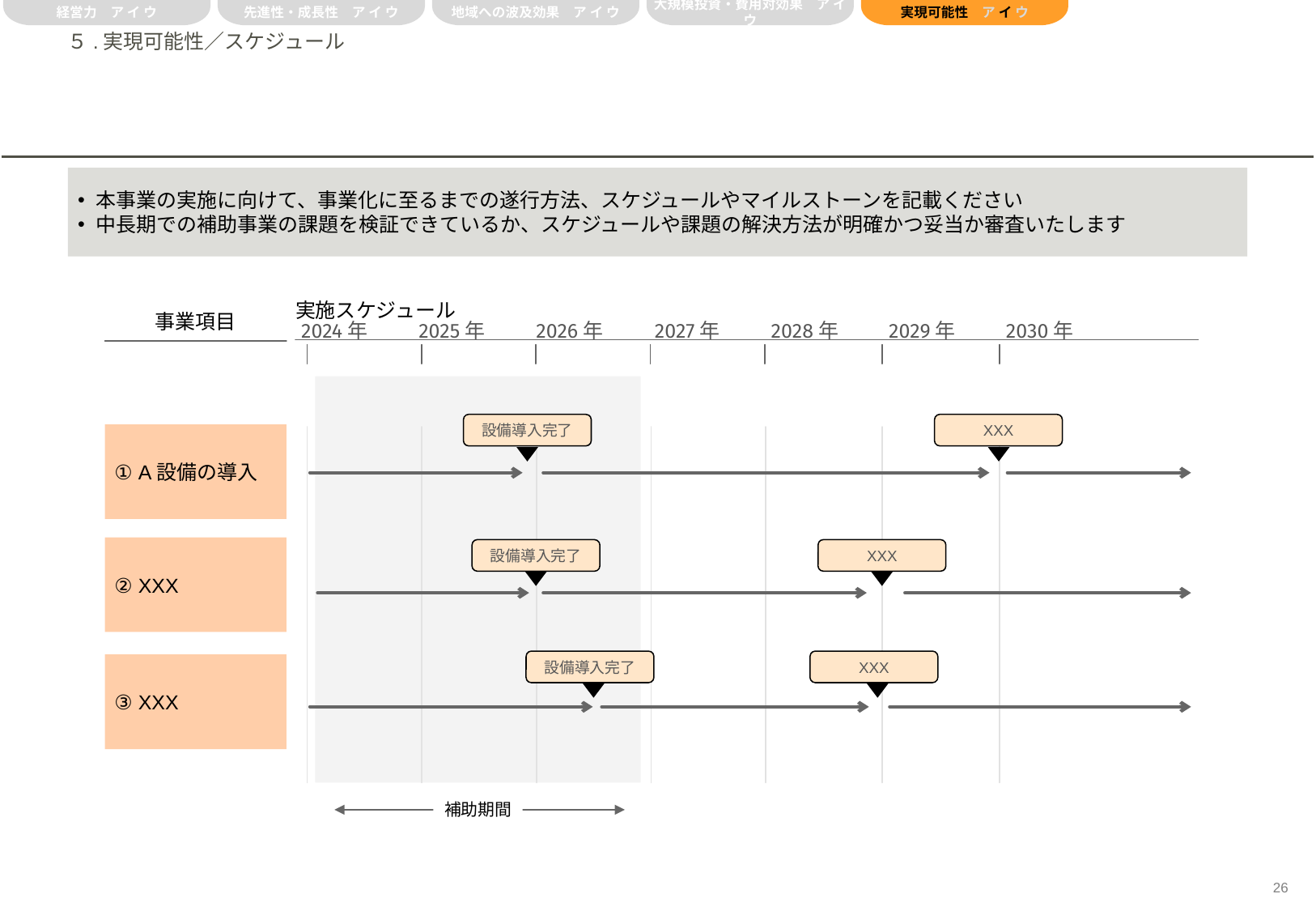

経営力　ア イ ウ
先進性・成長性　ア イ ウ
地域への波及効果　ア イ ウ
大規模投資・費用対効果　ア イ ウ
実現可能性　ア イ ウ
# ５.実現可能性／スケジュール

本事業の実施に向けて、事業化に至るまでの遂行方法、スケジュールやマイルストーンを記載ください
中長期での補助事業の課題を検証できているか、スケジュールや課題の解決方法が明確かつ妥当か審査いたします
2024年
2025年
2026年
2027年
2028年
2029年
2030年
事業項目
実施スケジュール

設備導入完了

XXX

① A設備の導入
② XXX
設備導入完了

XXX

設備導入完了

XXX

③ XXX
補助期間